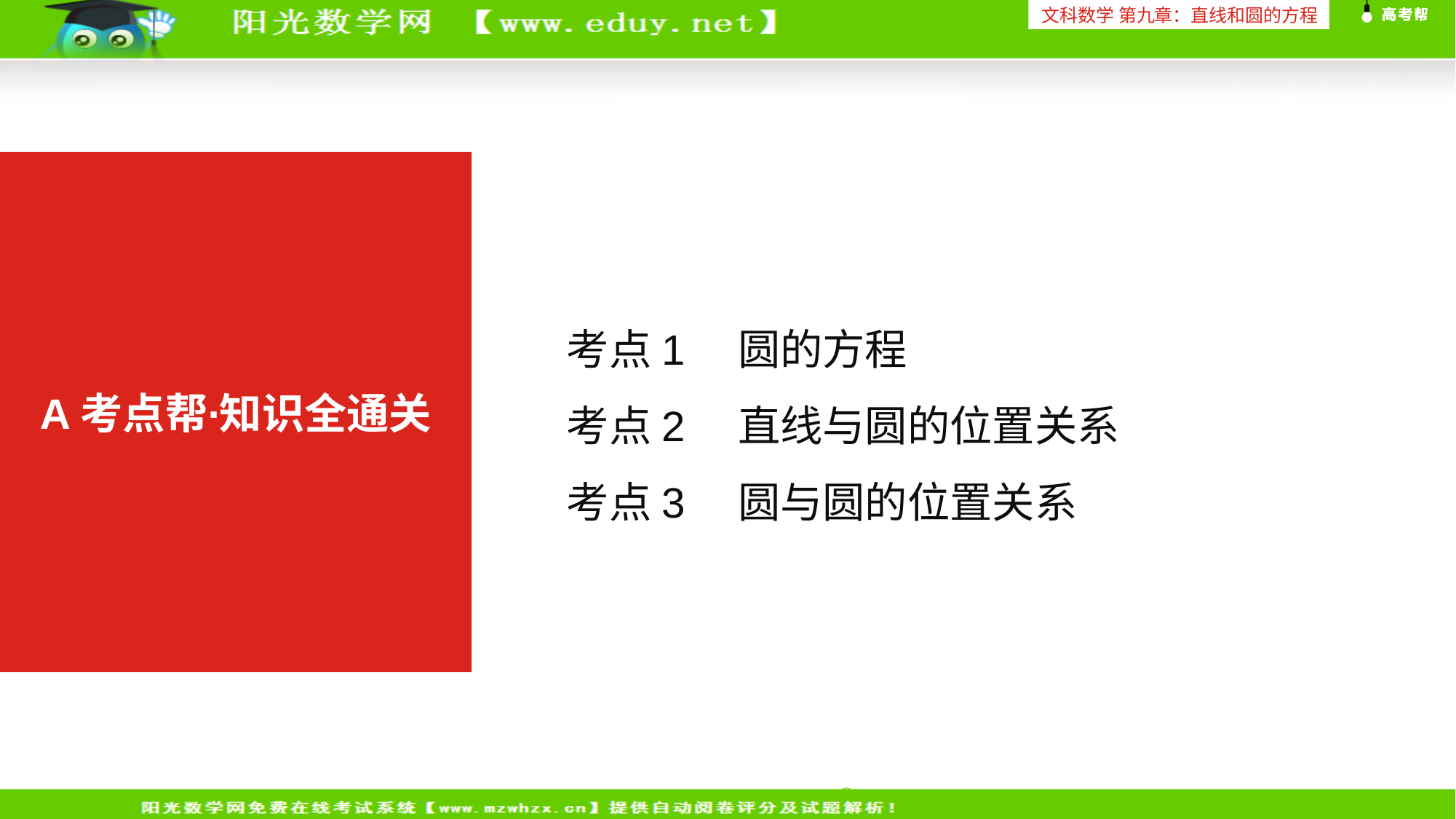

文科数学 第九章：直线和圆的方程
考点1　圆的方程
考点2　直线与圆的位置关系
考点3　圆与圆的位置关系
A考点帮∙知识全通关